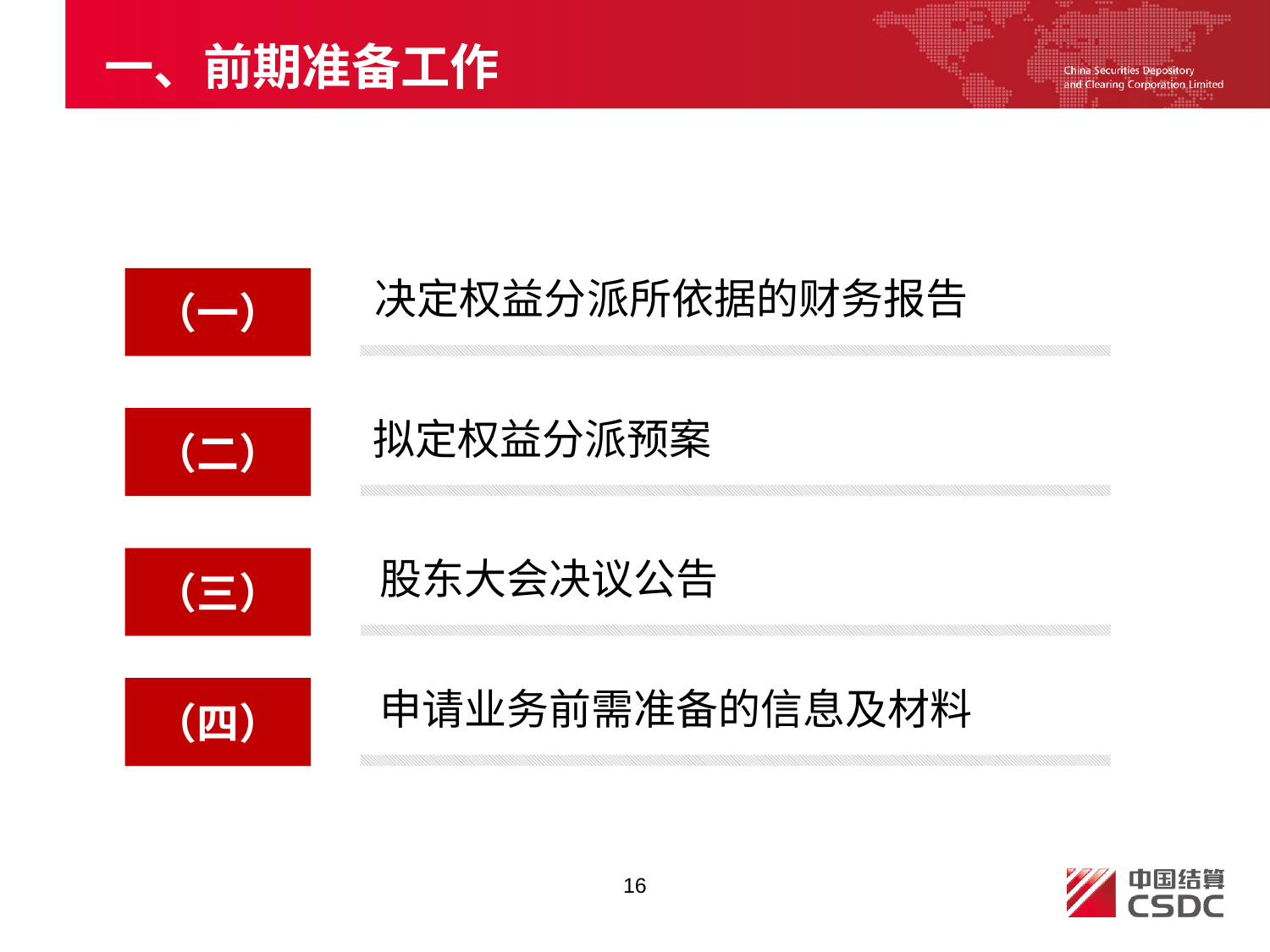

# 一、前期准备工作

决定权益分派所依据的财务报告
（一）

拟定权益分派预案
（二）

股东大会决议公告
（三）

申请业务前需准备的信息及材料
（四）

16